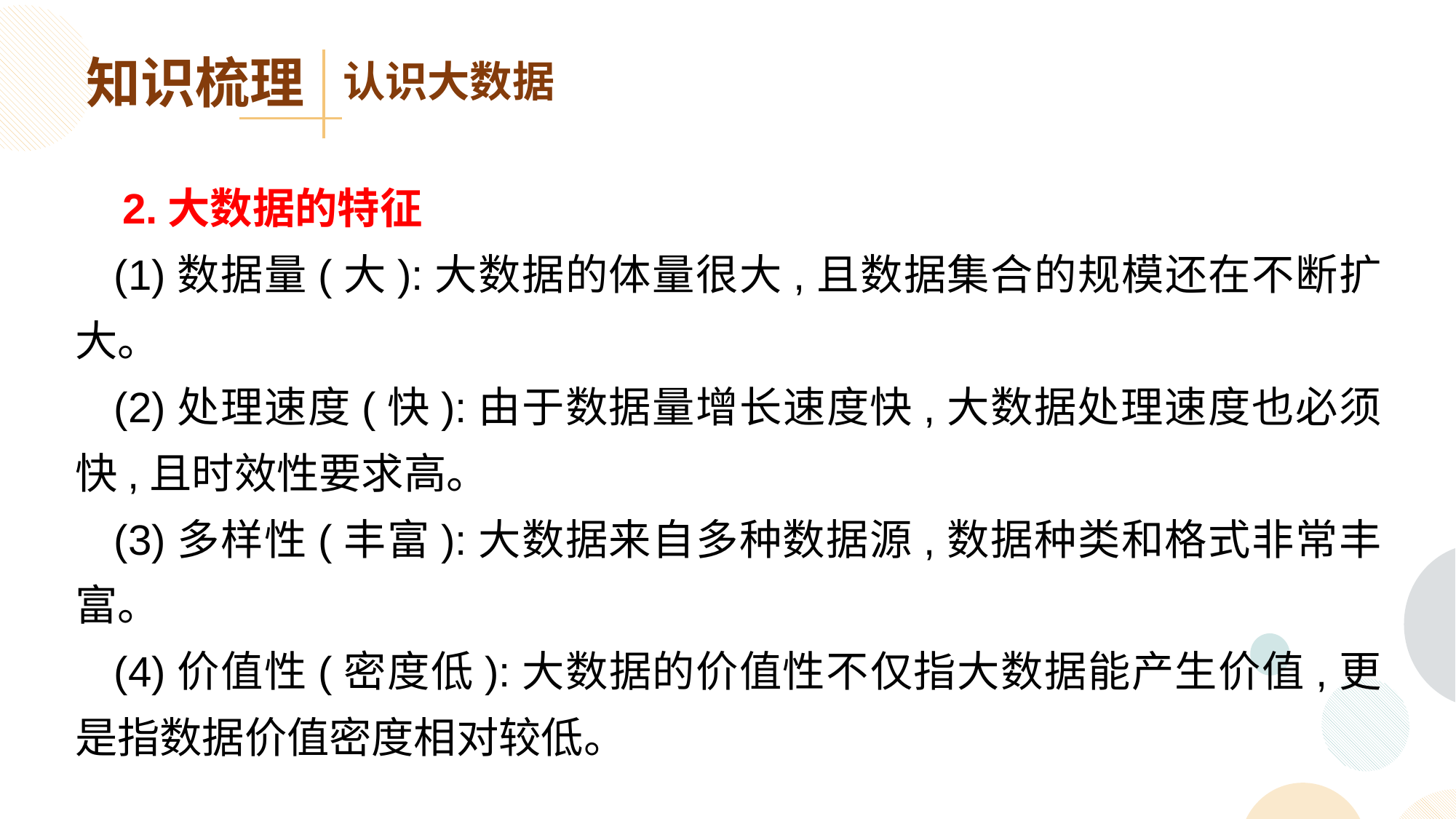

知识梳理
认识大数据
    2.大数据的特征
   (1)数据量(大):大数据的体量很大,且数据集合的规模还在不断扩大。
   (2)处理速度(快):由于数据量增长速度快,大数据处理速度也必须快,且时效性要求高。
   (3)多样性(丰富):大数据来自多种数据源,数据种类和格式非常丰富。
   (4)价值性(密度低):大数据的价值性不仅指大数据能产生价值,更是指数据价值密度相对较低。